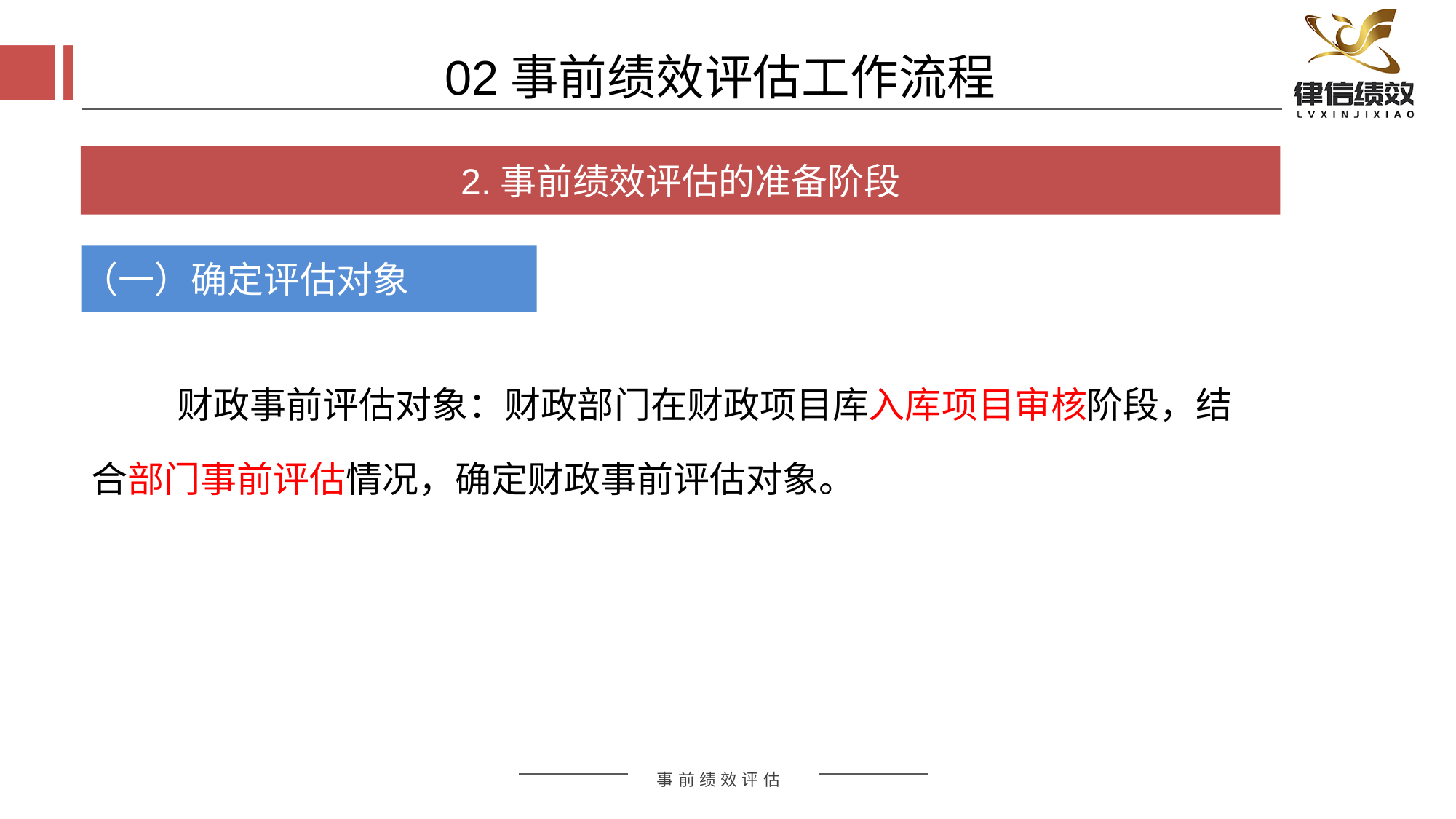

02事前绩效评估工作流程
2.事前绩效评估的准备阶段
（一）确定评估对象
财政事前评估对象：财政部门在财政项目库入库项目审核阶段，结合部门事前评估情况，确定财政事前评估对象。
评估方式
评估方式